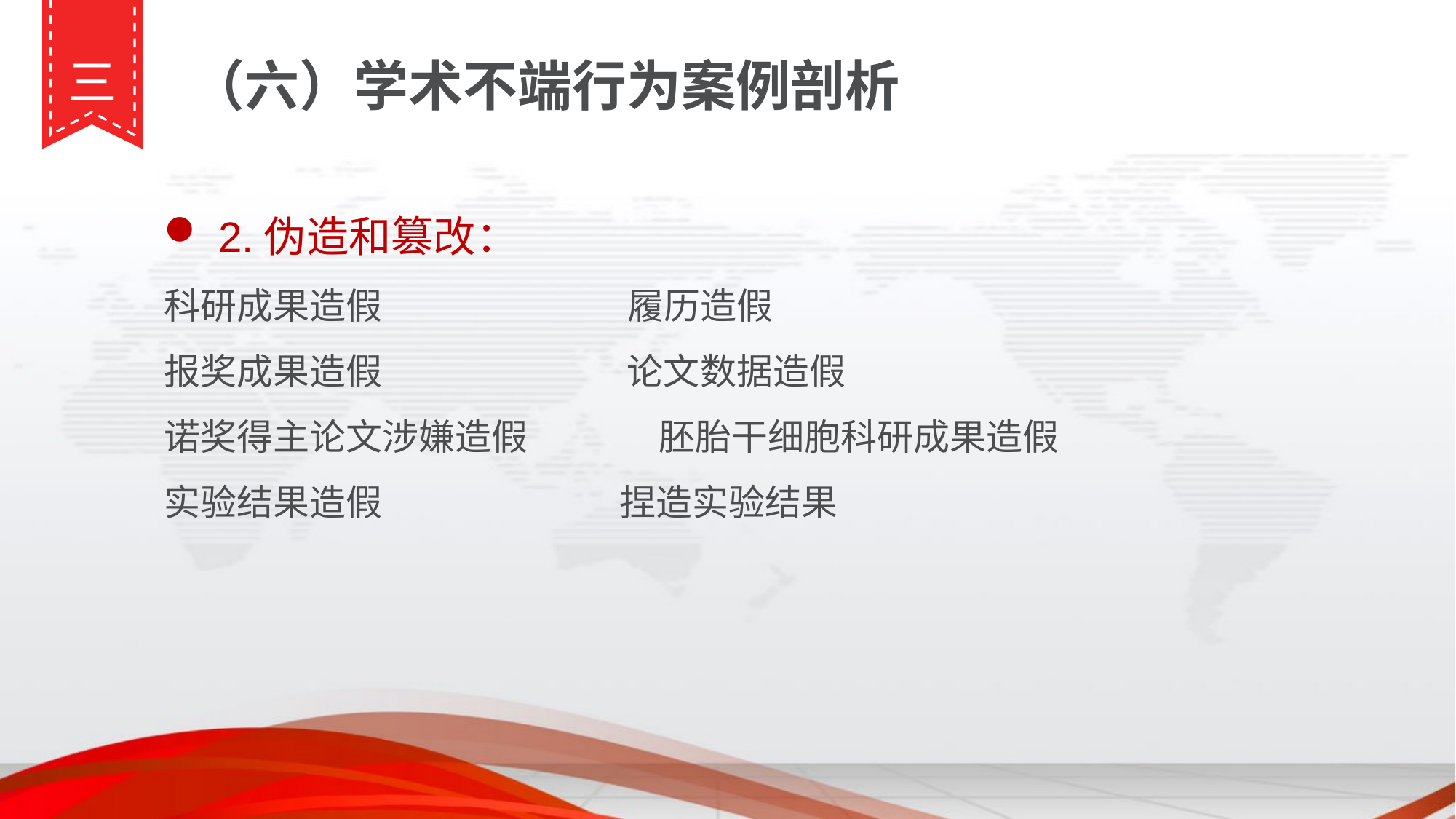

三
（六）学术不端行为案例剖析
2.伪造和篡改：
科研成果造假                              履历造假
报奖成果造假                              论文数据造假
诺奖得主论文涉嫌造假                胚胎干细胞科研成果造假
实验结果造假                             捏造实验结果